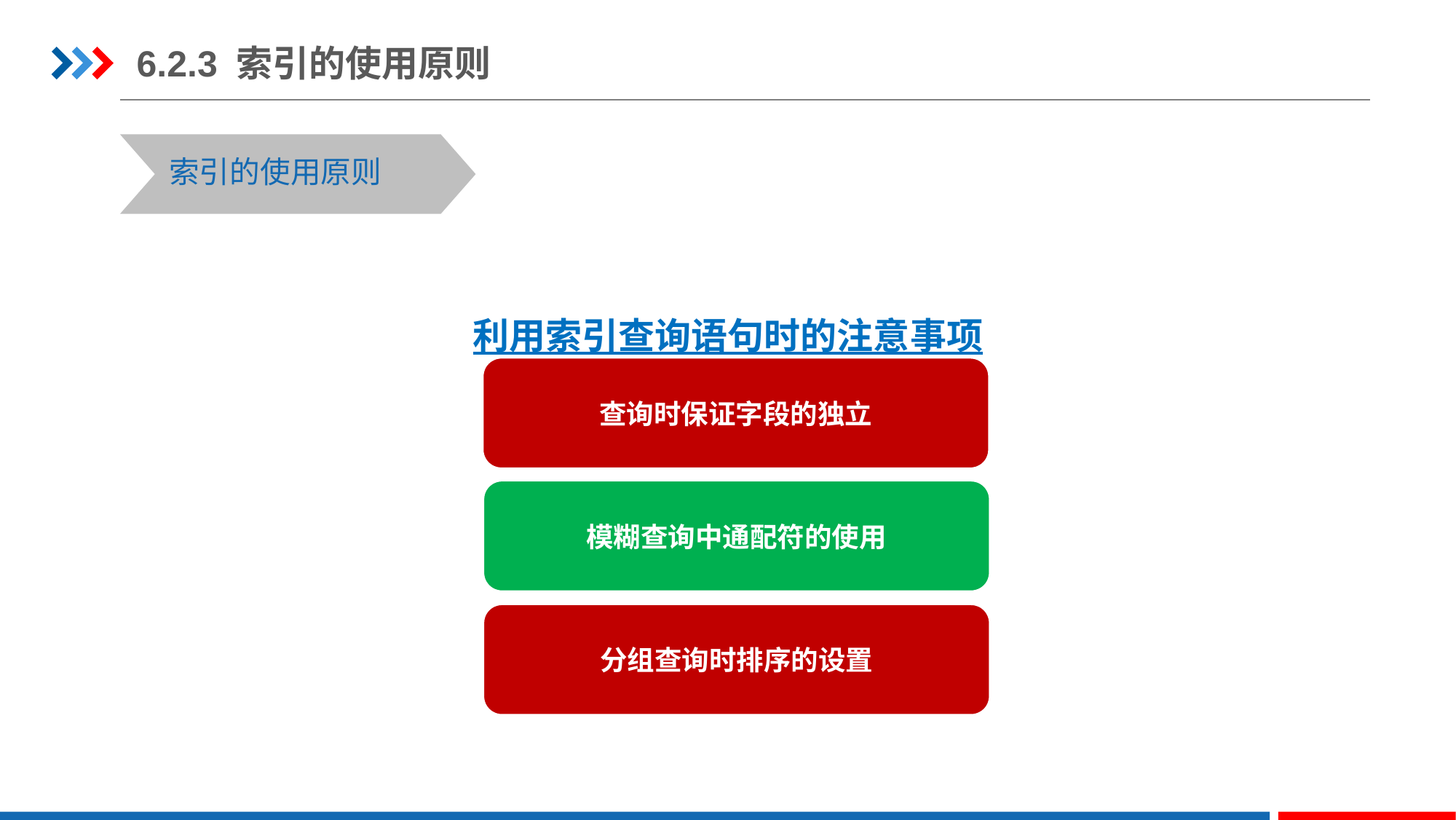

6.2.3 索引的使用原则

索引的使用原则

利用索引查询语句时的注意事项
查询时保证字段的独立
模糊查询中通配符的使用
分组查询时排序的设置